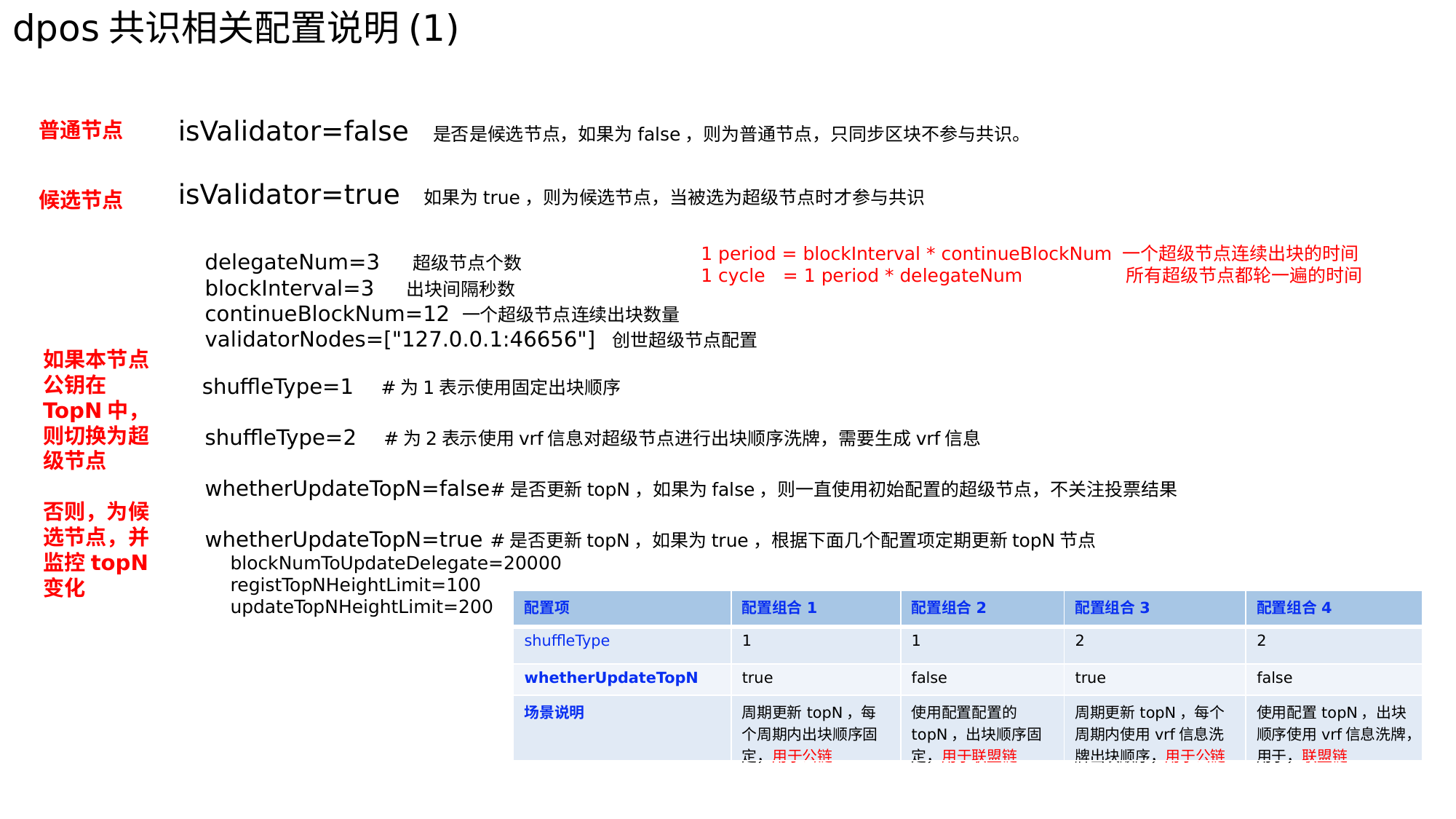

dpos共识相关配置说明(1)
isValidator=false  是否是候选节点，如果为false，则为普通节点，只同步区块不参与共识。
普通节点
isValidator=true  如果为true，则为候选节点，当被选为超级节点时才参与共识

    delegateNum=3   超级节点个数
    blockInterval=3    出块间隔秒数
    continueBlockNum=12 一个超级节点连续出块数量
    validatorNodes=["127.0.0.1:46656"]  创世超级节点配置

    shuffleType=1    #为1表示使用固定出块顺序

    shuffleType=2    #为2表示使用vrf信息对超级节点进行出块顺序洗牌，需要生成vrf信息

    whetherUpdateTopN=false#是否更新topN，如果为false，则一直使用初始配置的超级节点，不关注投票结果

    whetherUpdateTopN=true #是否更新topN，如果为true，根据下面几个配置项定期更新topN节点
         blockNumToUpdateDelegate=20000
         registTopNHeightLimit=100
         updateTopNHeightLimit=200

候选节点
1 period = blockInterval * continueBlockNum 一个超级节点连续出块的时间
1 cycle   = 1 period * delegateNum                 所有超级节点都轮一遍的时间
如果本节点公钥在TopN中，则切换为超级节点

否则，为候选节点，并监控topN变化
| 配置项 | 配置组合1 | 配置组合2 | 配置组合3 | 配置组合4 |
| --- | --- | --- | --- | --- |
| shuffleType | 1 | 1 | 2 | 2 |
| whetherUpdateTopN | true | false | true | false |
| 场景说明 | 周期更新topN，每个周期内出块顺序固定，用于公链 | 使用配置配置的topN，出块顺序固定，用于联盟链 | 周期更新topN，每个周期内使用vrf信息洗牌出块顺序，用于公链 | 使用配置topN，出块顺序使用vrf信息洗牌，用于，联盟链 |